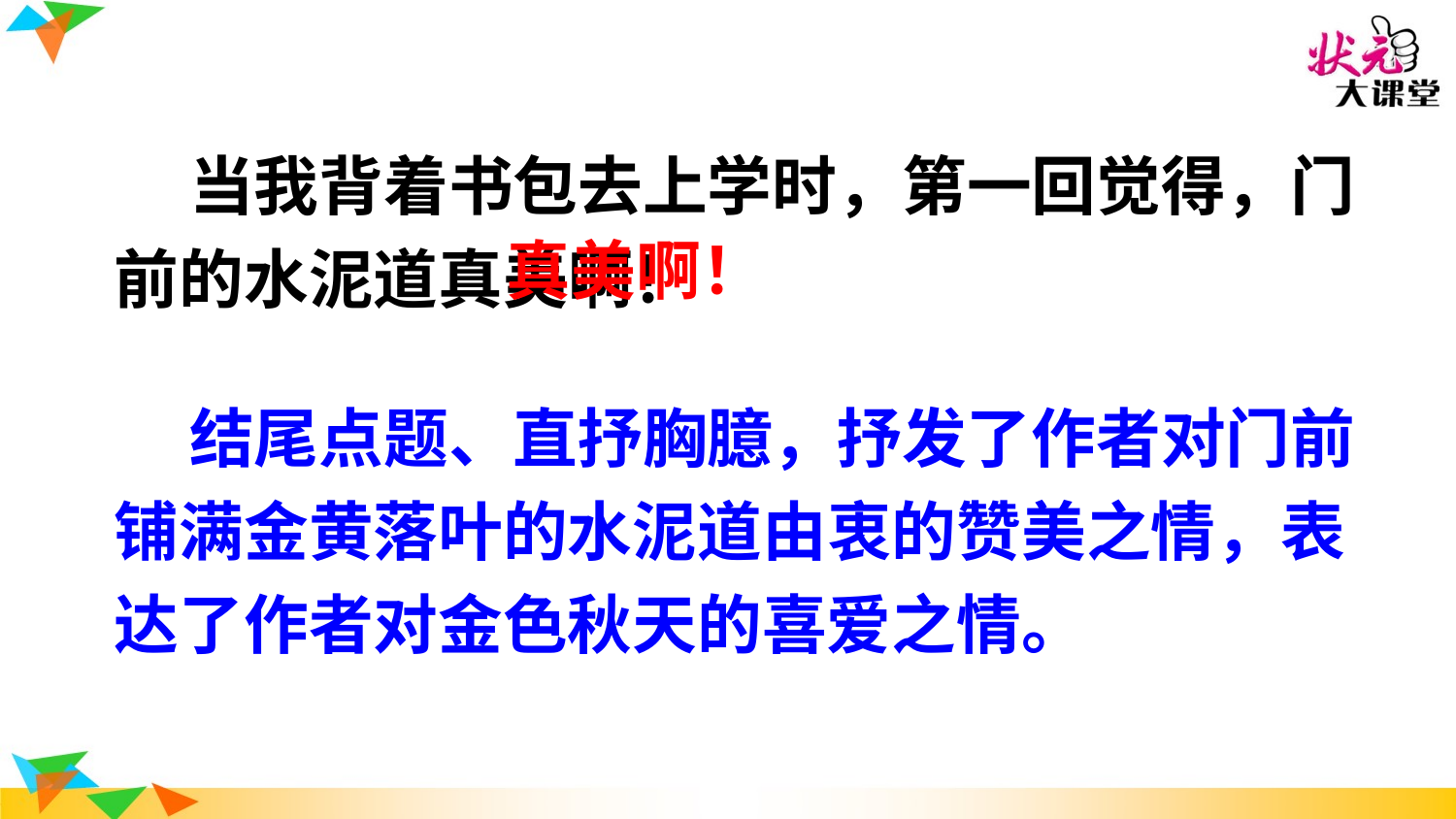

当我背着书包去上学时，第一回觉得，门前的水泥道真美啊！
真美啊！
    结尾点题、直抒胸臆，抒发了作者对门前铺满金黄落叶的水泥道由衷的赞美之情，表达了作者对金色秋天的喜爱之情。